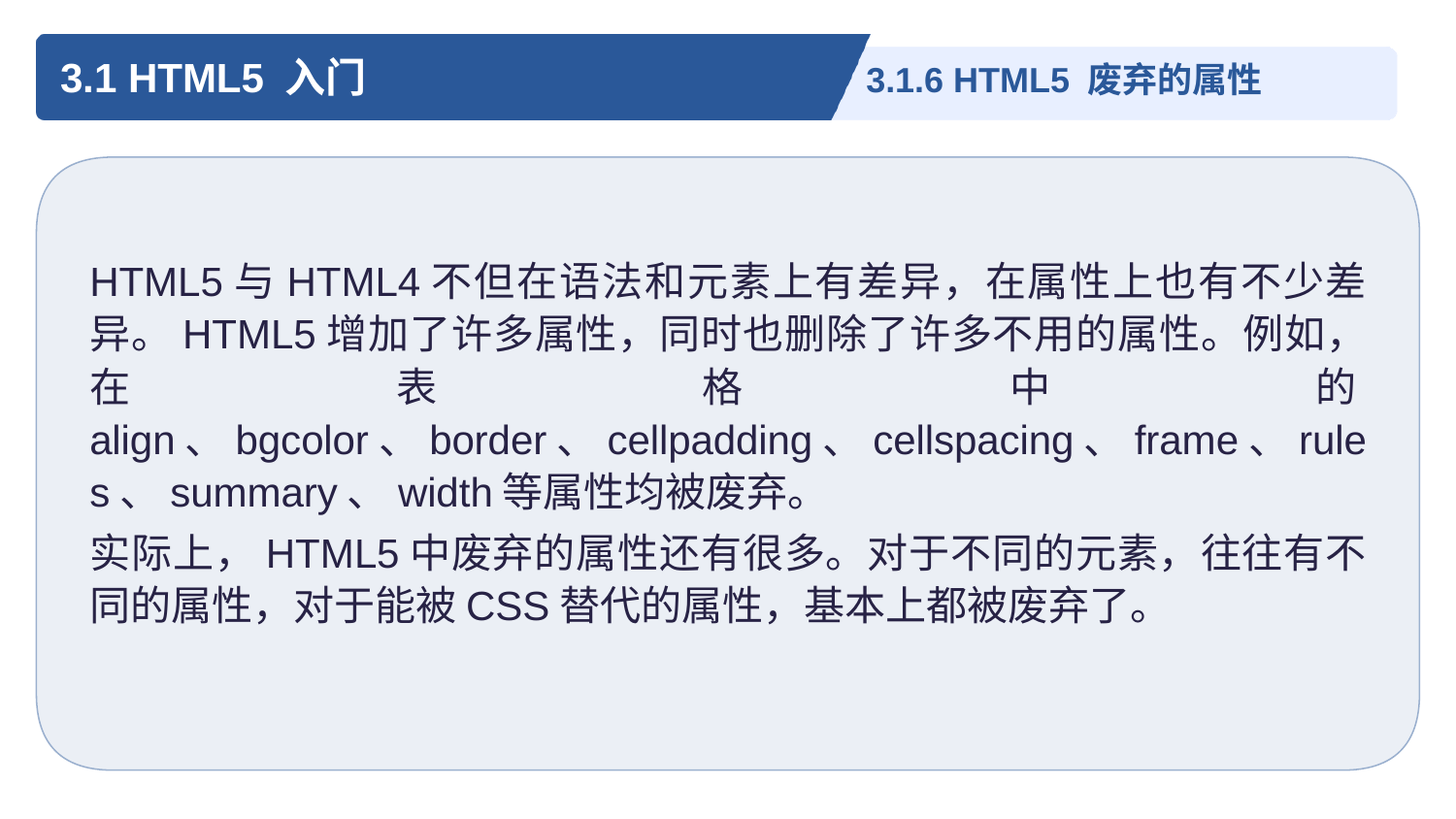

3.1 HTML5 入门
3.1.6 HTML5 废弃的属性

HTML5与HTML4不但在语法和元素上有差异，在属性上也有不少差异。HTML5增加了许多属性，同时也删除了许多不用的属性。例如，在表格中的align、bgcolor、border、cellpadding、cellspacing、frame、rules、summary、width等属性均被废弃。
实际上，HTML5中废弃的属性还有很多。对于不同的元素，往往有不同的属性，对于能被CSS替代的属性，基本上都被废弃了。